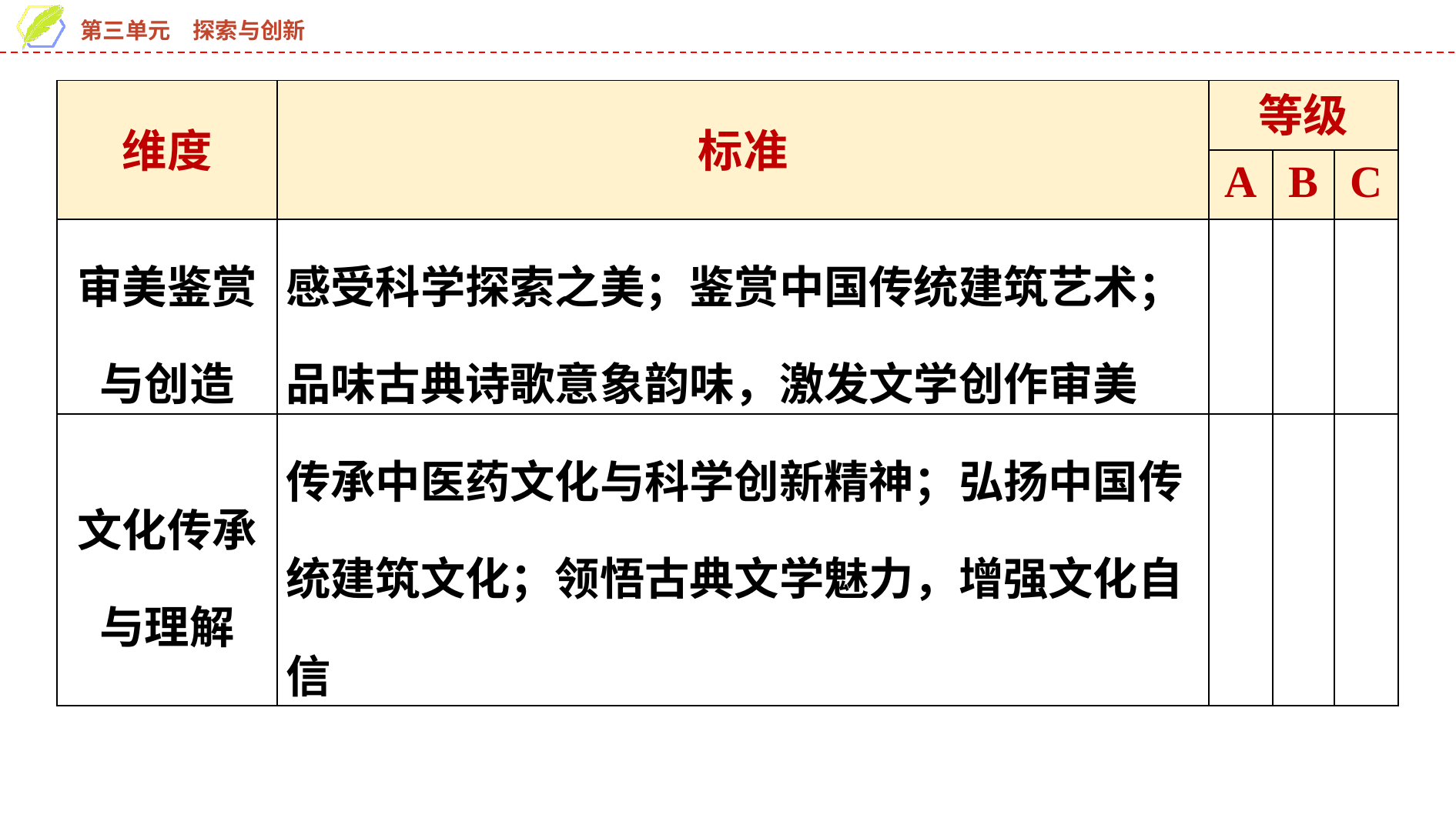

| 维度 | 标准 | 等级 |  |  |
| --- | --- | --- | --- | --- |
|  |  | A | B | C |
| 审美鉴赏与创造 | 感受科学探索之美；鉴赏中国传统建筑艺术；品味古典诗歌意象韵味，激发文学创作审美 |  |  |  |
| 文化传承与理解 | 传承中医药文化与科学创新精神；弘扬中国传统建筑文化；领悟古典文学魅力，增强文化自信 |  |  |  |